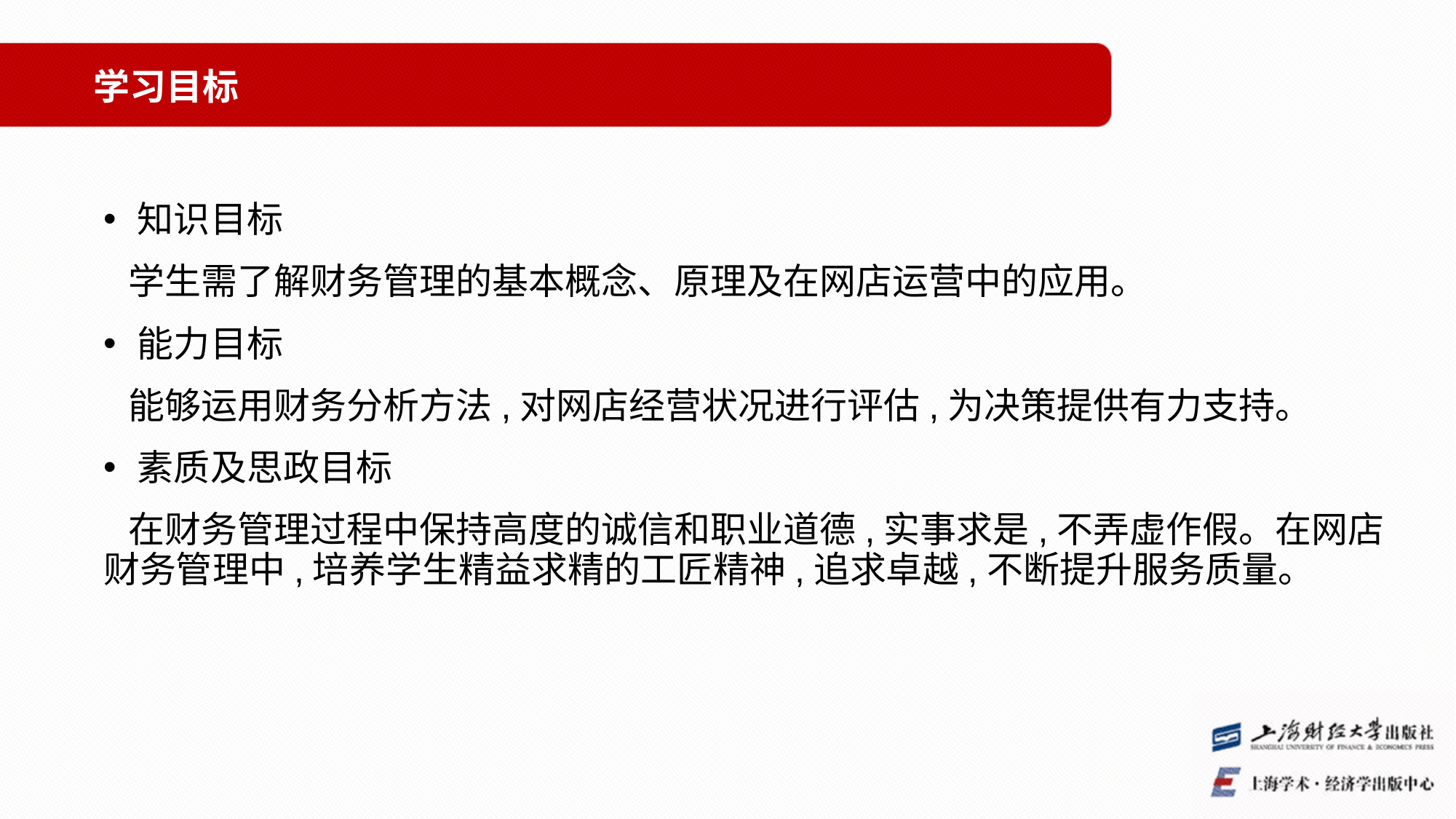

学习目标
知识目标
  学生需了解财务管理的基本概念、原理及在网店运营中的应用。
能力目标
  能够运用财务分析方法,对网店经营状况进行评估,为决策提供有力支持。
素质及思政目标
  在财务管理过程中保持高度的诚信和职业道德,实事求是,不弄虚作假。在网店财务管理中,培养学生精益求精的工匠精神,追求卓越,不断提升服务质量。